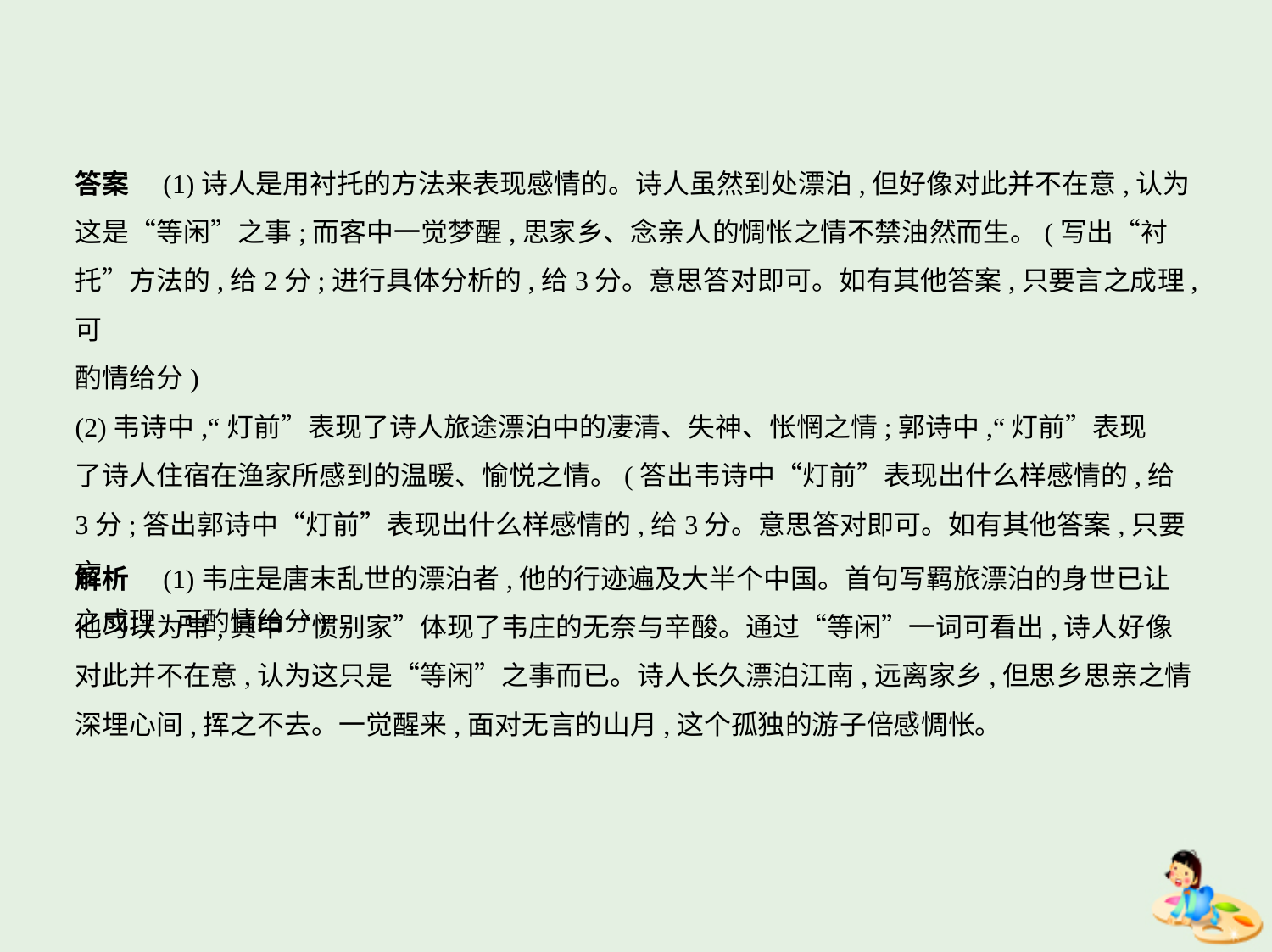

答案　(1)诗人是用衬托的方法来表现感情的。诗人虽然到处漂泊,但好像对此并不在意,认为
这是“等闲”之事;而客中一觉梦醒,思家乡、念亲人的惆怅之情不禁油然而生。(写出“衬
托”方法的,给2分;进行具体分析的,给3分。意思答对即可。如有其他答案,只要言之成理,可
酌情给分)
(2)韦诗中,“灯前”表现了诗人旅途漂泊中的凄清、失神、怅惘之情;郭诗中,“灯前”表现
了诗人住宿在渔家所感到的温暖、愉悦之情。(答出韦诗中“灯前”表现出什么样感情的,给
3分;答出郭诗中“灯前”表现出什么样感情的,给3分。意思答对即可。如有其他答案,只要言
之成理,可酌情给分)
解析　(1)韦庄是唐末乱世的漂泊者,他的行迹遍及大半个中国。首句写羁旅漂泊的身世已让
他习以为常,其中“惯别家”体现了韦庄的无奈与辛酸。通过“等闲”一词可看出,诗人好像
对此并不在意,认为这只是“等闲”之事而已。诗人长久漂泊江南,远离家乡,但思乡思亲之情
深埋心间,挥之不去。一觉醒来,面对无言的山月,这个孤独的游子倍感惆怅。